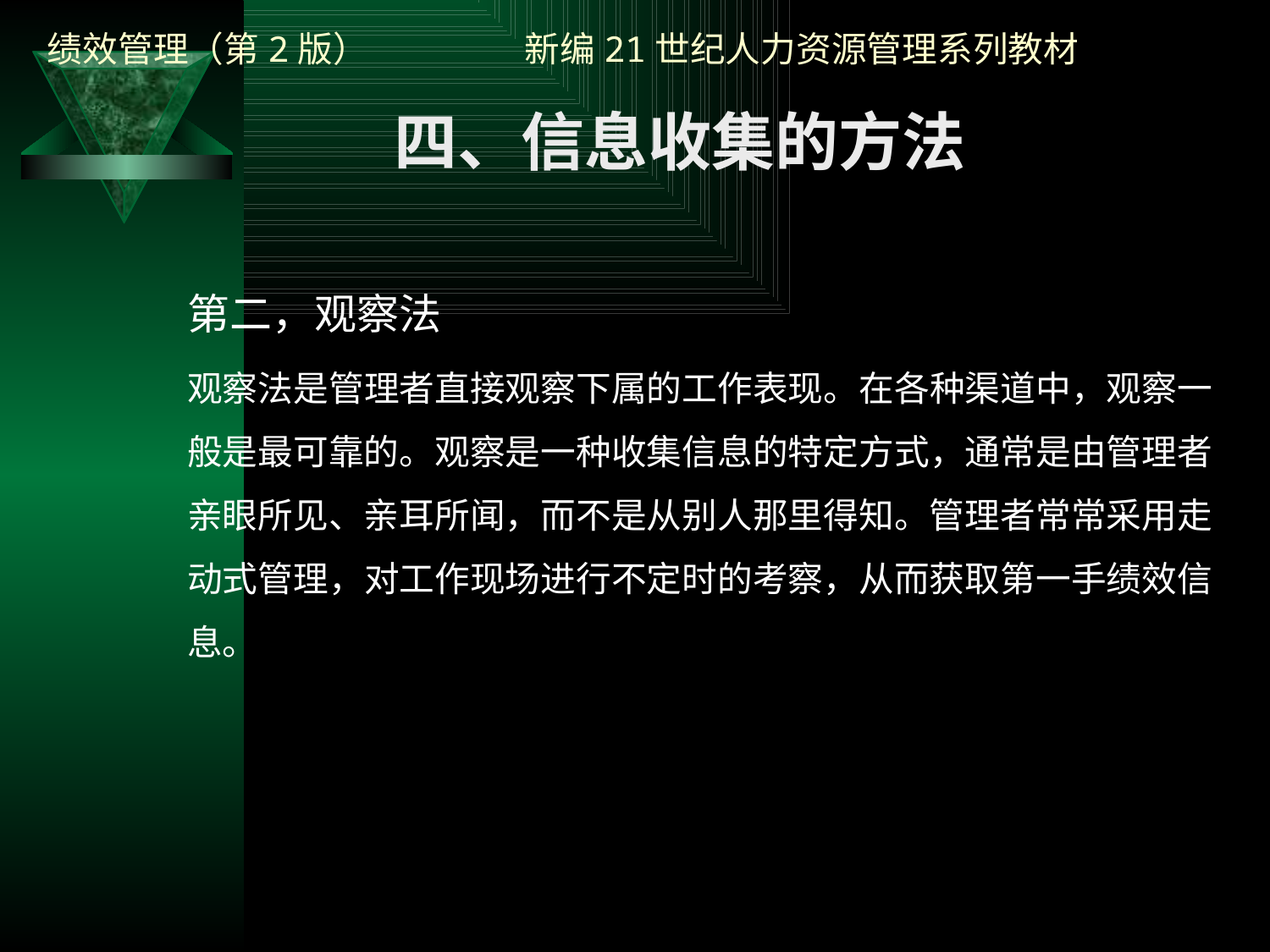

四、信息收集的方法
第二，观察法
观察法是管理者直接观察下属的工作表现。在各种渠道中，观察一般是最可靠的。观察是一种收集信息的特定方式，通常是由管理者亲眼所见、亲耳所闻，而不是从别人那里得知。管理者常常采用走动式管理，对工作现场进行不定时的考察，从而获取第一手绩效信息。